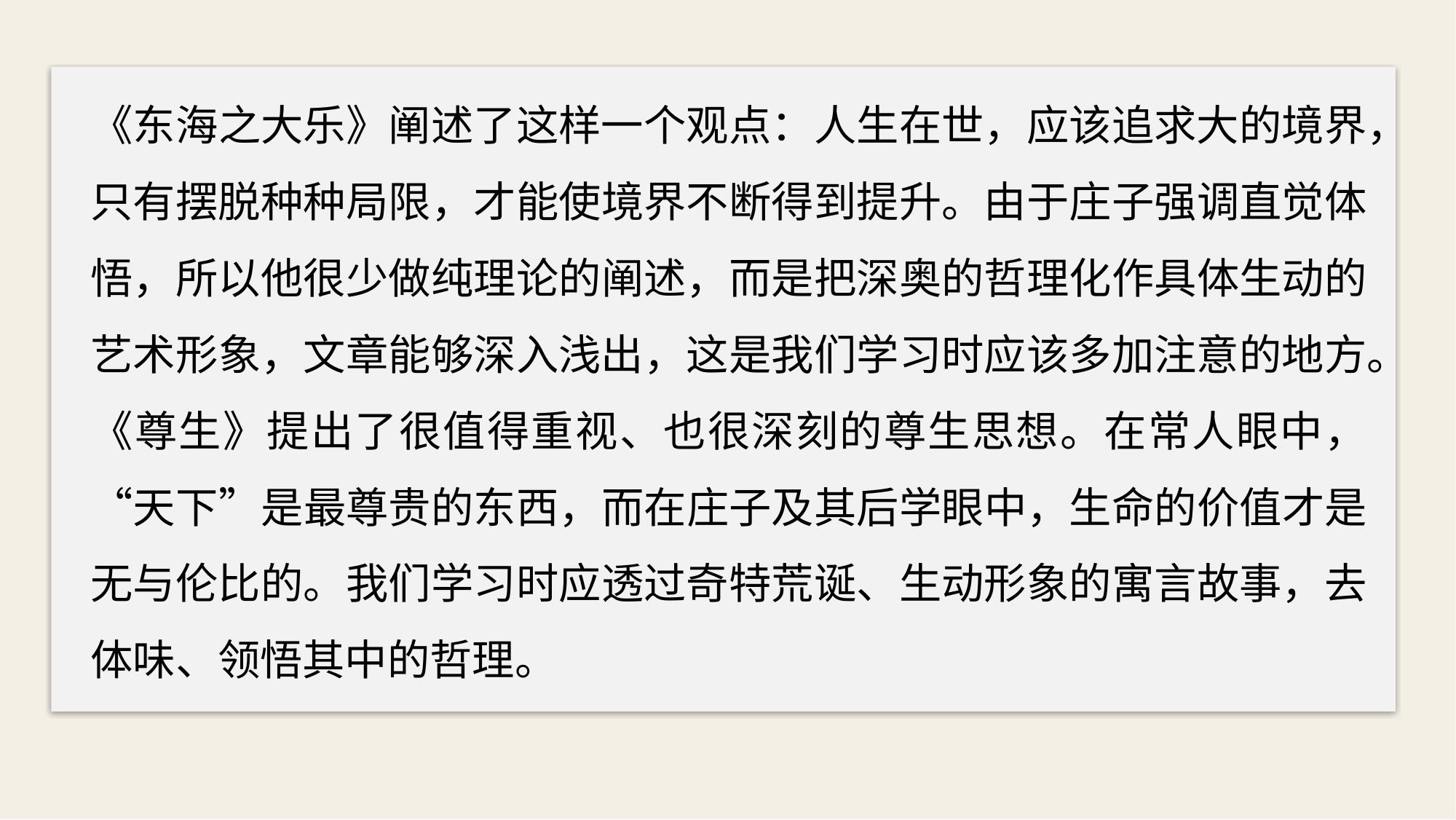

《东海之大乐》阐述了这样一个观点：人生在世，应该追求大的境界，只有摆脱种种局限，才能使境界不断得到提升。由于庄子强调直觉体悟，所以他很少做纯理论的阐述，而是把深奥的哲理化作具体生动的艺术形象，文章能够深入浅出，这是我们学习时应该多加注意的地方。
《尊生》提出了很值得重视、也很深刻的尊生思想。在常人眼中，“天下”是最尊贵的东西，而在庄子及其后学眼中，生命的价值才是无与伦比的。我们学习时应透过奇特荒诞、生动形象的寓言故事，去体味、领悟其中的哲理。